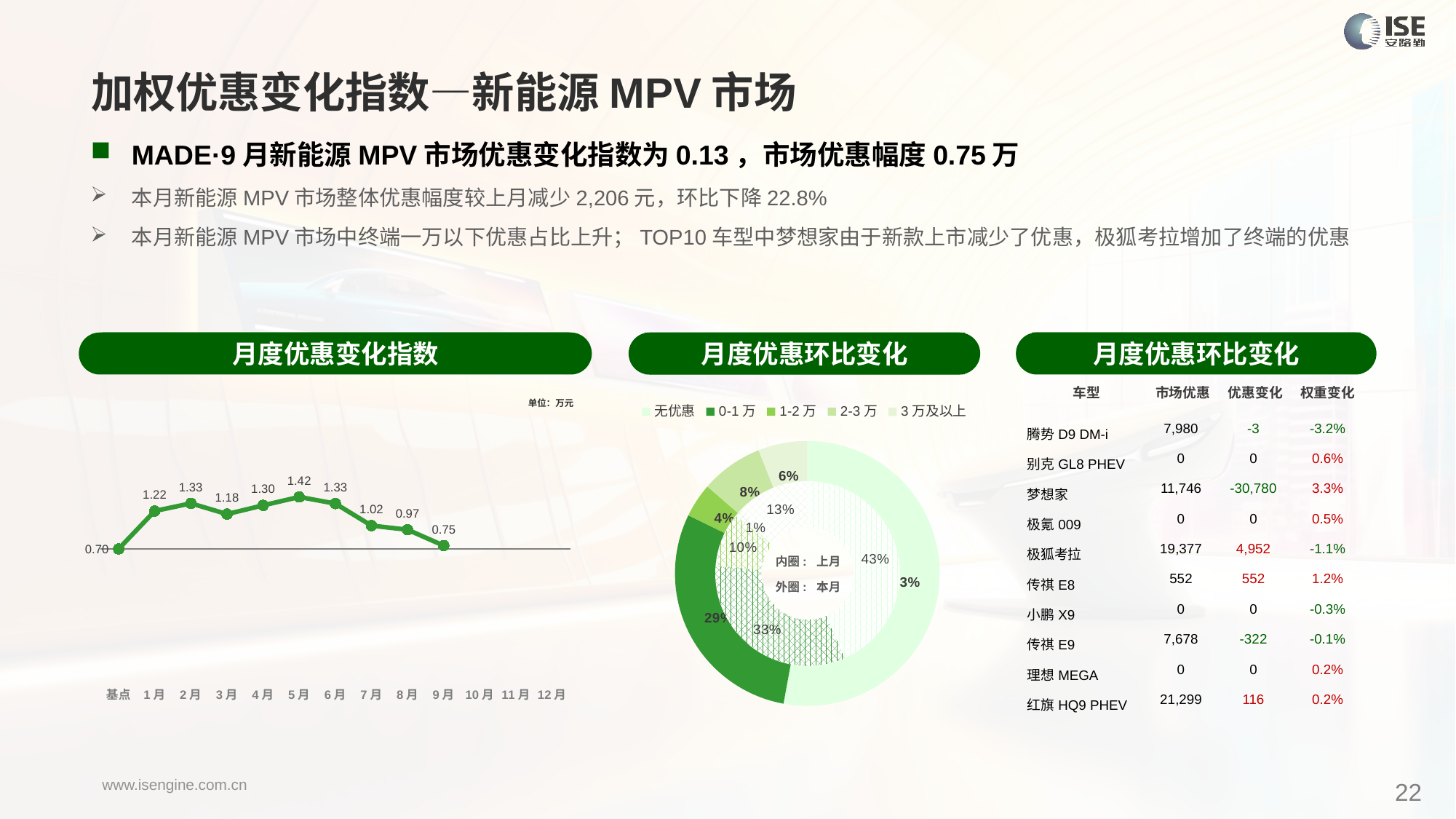

加权优惠变化指数—新能源MPV市场
MADE·9月新能源MPV市场优惠变化指数为0.13，市场优惠幅度0.75万
本月新能源MPV市场整体优惠幅度较上月减少2,206元，环比下降22.8%
本月新能源MPV市场中终端一万以下优惠占比上升；TOP10车型中梦想家由于新款上市减少了优惠，极狐考拉增加了终端的优惠
月度优惠变化指数

月度优惠环比变化

月度优惠环比变化

| 车型 | 市场优惠 | 优惠变化 | 权重变化 |
| --- | --- | --- | --- |
| 腾势D9 DM-i | 7,980 | -3 | -3.2% |
| 别克GL8 PHEV | 0 | 0 | 0.6% |
| 梦想家 | 11,746 | -30,780 | 3.3% |
| 极氪009 | 0 | 0 | 0.5% |
| 极狐考拉 | 19,377 | 4,952 | -1.1% |
| 传祺E8 | 552 | 552 | 1.2% |
| 小鹏X9 | 0 | 0 | -0.3% |
| 传祺E9 | 7,678 | -322 | -0.1% |
| 理想MEGA | 0 | 0 | 0.2% |
| 红旗HQ9 PHEV | 21,299 | 116 | 0.2% |

### Chart

| Category | Y2024 |
|---|---|
| 基点 | 0.0 |
| 1月 | 1.480512305779321 |
| 2月 | 1.78 |
| 3月 | 1.36 |
| 4月 | 1.7 |
| 5月 | 2.03 |
| 6月 | 1.77 |
| 7月 | 0.91 |
| 8月 | 0.75 |
| 9月 | 0.13 |
| 10月 | None |
| 11月 | None |
| 12月 | None |

### Chart

| Category | 销量 |
|---|---|
| 无优惠 | 16290.0 |
| 0-1万 | 9038.0 |
| 1-2万 | 1283.0 |
| 2-3万 | 2345.0 |
| 3万及以上 | 1848.0 |
单位：万元

### Chart

| Category | 销量 |
|---|---|
| 无优惠 | 12497.0 |
| 0-1万 | 9409.0 |
内圈:  上月
外圈:  本月
22